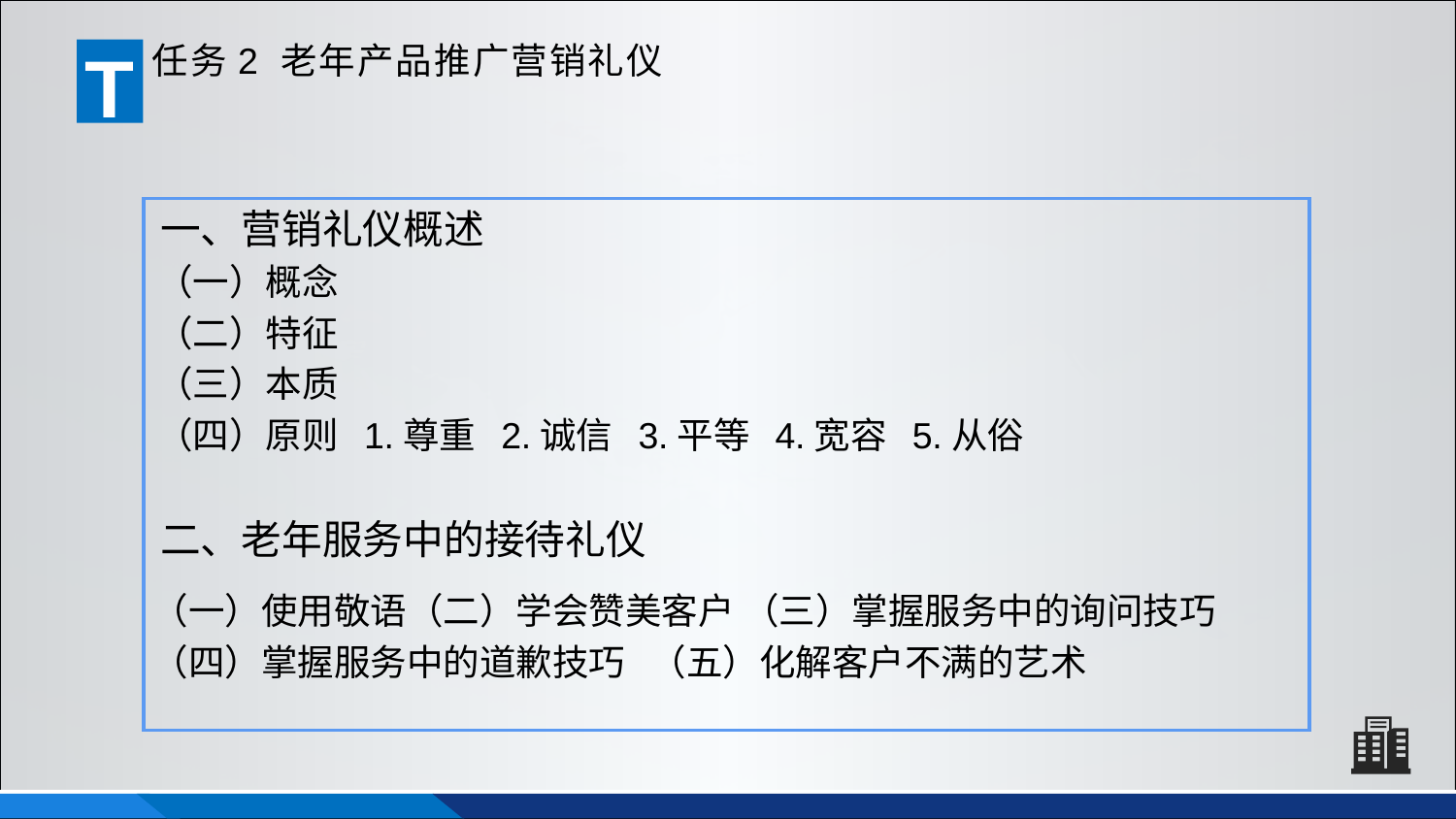

T
任务2 老年产品推广营销礼仪

一、营销礼仪概述

（一）概念
（二）特征
（三）本质
（四）原则  1.尊重  2.诚信  3.平等  4.宽容  5.从俗
二、老年服务中的接待礼仪
（一）使用敬语（二）学会赞美客户 （三）掌握服务中的询问技巧
（四）掌握服务中的道歉技巧   （五）化解客户不满的艺术